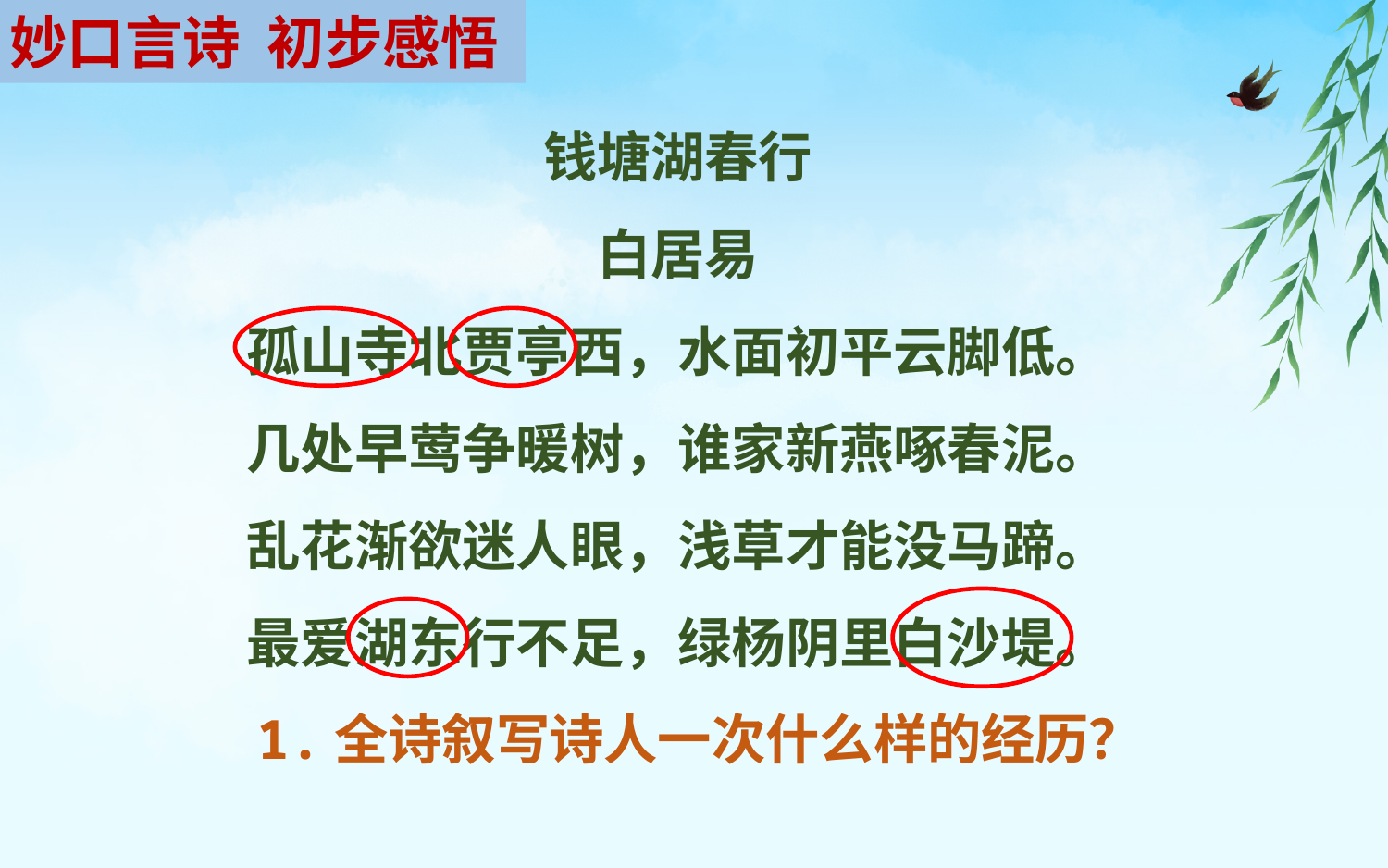

妙口言诗  初步感悟
钱塘湖春行
白居易
孤山寺北贾亭西，水面初平云脚低。
几处早莺争暖树，谁家新燕啄春泥。
乱花渐欲迷人眼，浅草才能没马蹄。
最爱湖东行不足，绿杨阴里白沙堤。

1.全诗叙写诗人一次什么样的经历？